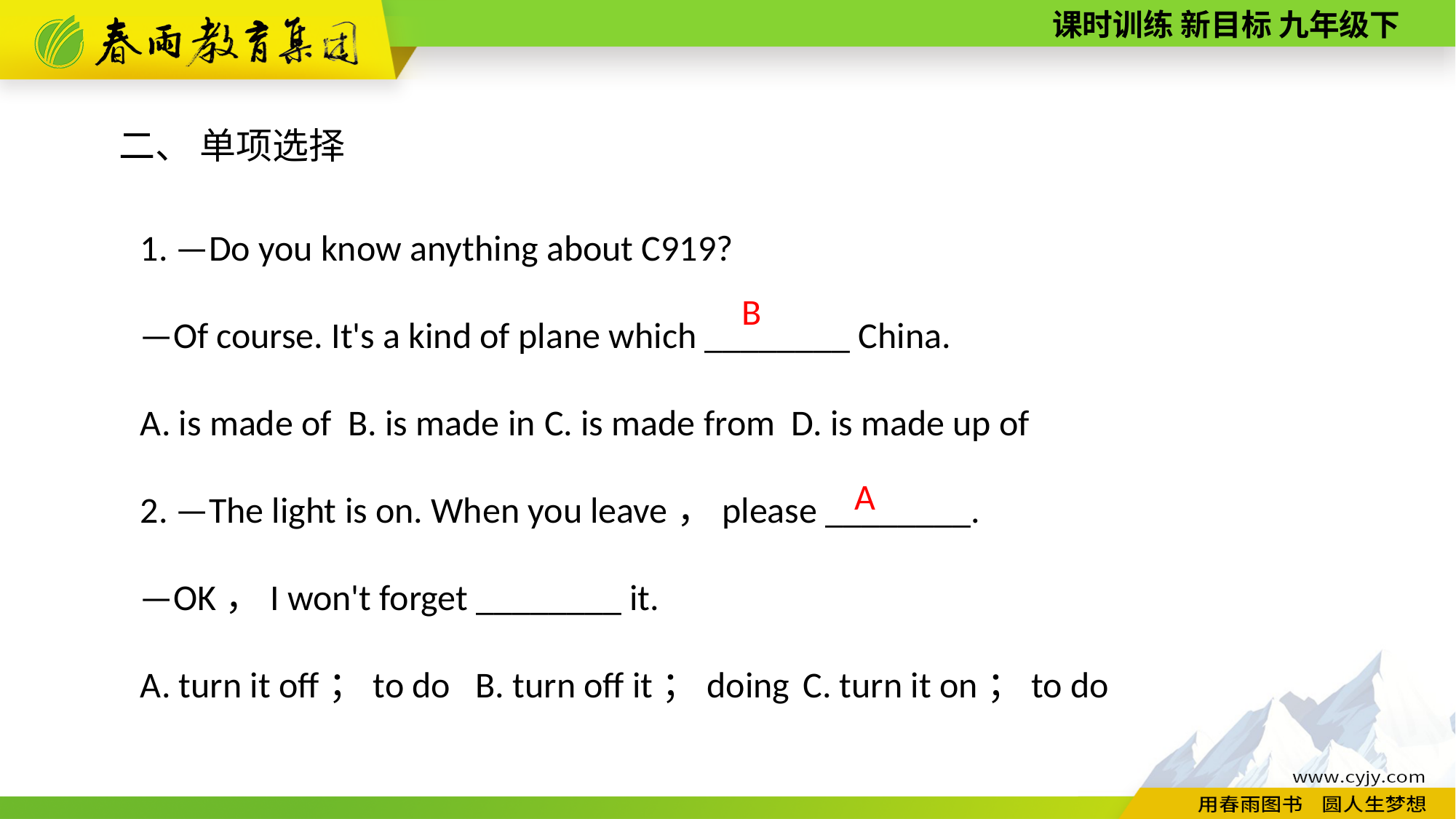

二、 单项选择
1. —Do you know anything about C919?
—Of course. It's a kind of plane which ________ China.
A. is made of  B. is made in  C. is made from  D. is made up of
2. —The light is on. When you leave，please ________.
—OK，I won't forget ________ it.
A. turn it off；to do    B. turn off it；doing   C. turn it on；to do
B
A